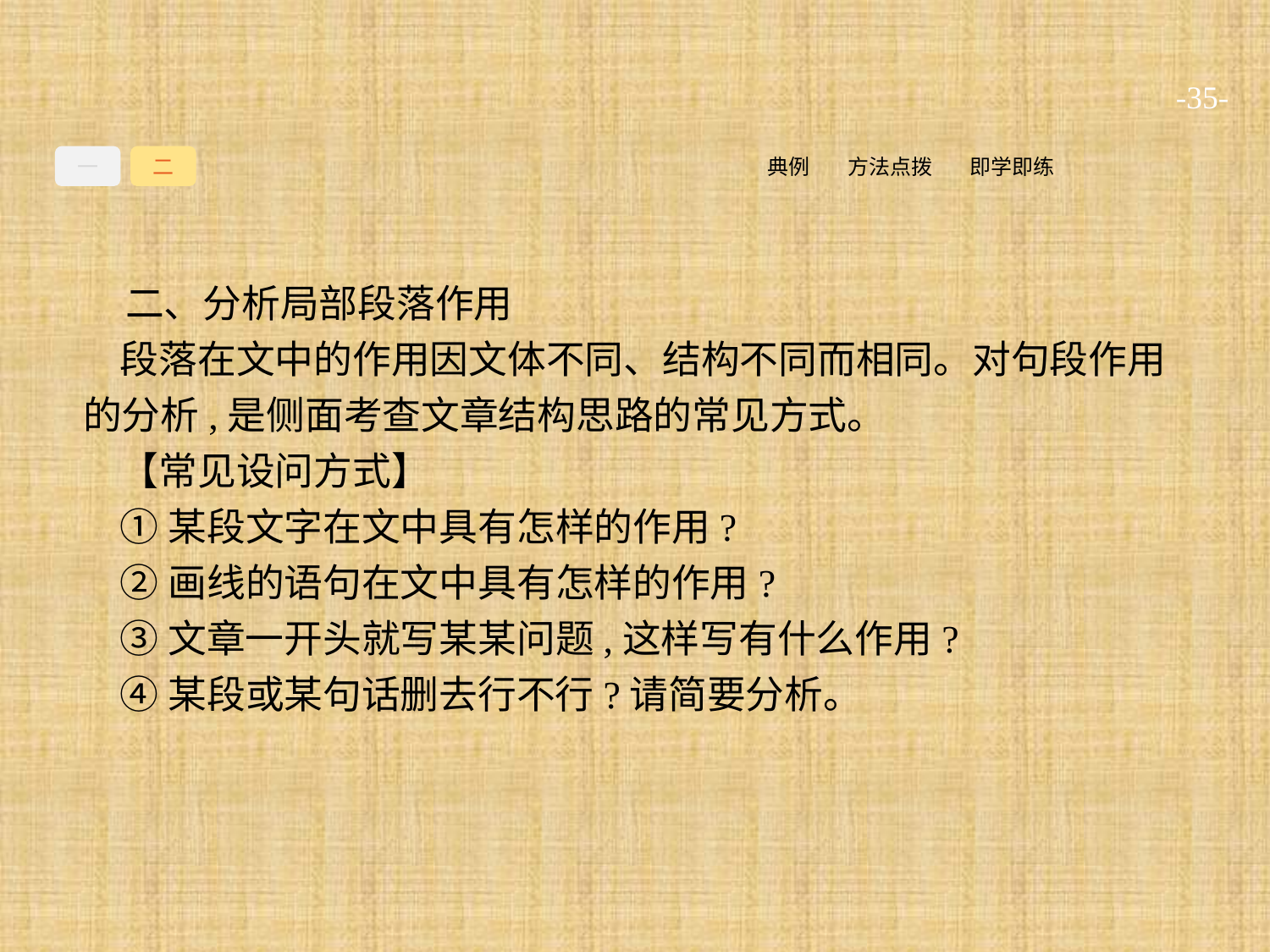

-35-
一
二
即学即练
方法点拨
典例
二、分析局部段落作用
段落在文中的作用因文体不同、结构不同而相同。对句段作用的分析,是侧面考查文章结构思路的常见方式。
【常见设问方式】
①某段文字在文中具有怎样的作用?
②画线的语句在文中具有怎样的作用?
③文章一开头就写某某问题,这样写有什么作用?
④某段或某句话删去行不行?请简要分析。